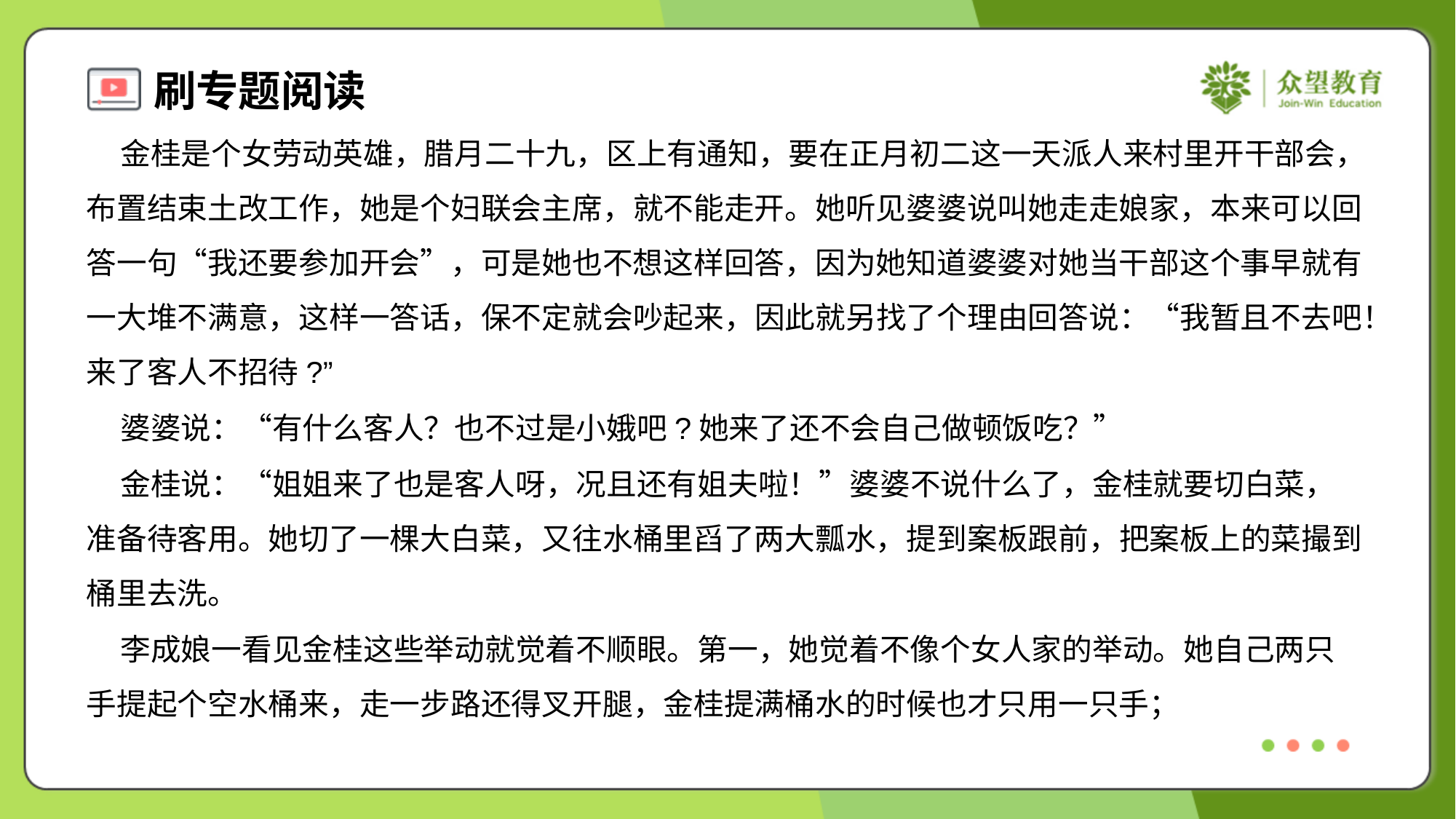

金桂是个女劳动英雄，腊月二十九，区上有通知，要在正月初二这一天派人来村里开干部会，
布置结束土改工作，她是个妇联会主席，就不能走开。她听见婆婆说叫她走走娘家，本来可以回
答一句“我还要参加开会”，可是她也不想这样回答，因为她知道婆婆对她当干部这个事早就有
一大堆不满意，这样一答话，保不定就会吵起来，因此就另找了个理由回答说：“我暂且不去吧！
来了客人不招待?”
    婆婆说：“有什么客人？也不过是小娥吧?她来了还不会自己做顿饭吃？”
    金桂说：“姐姐来了也是客人呀，况且还有姐夫啦！”婆婆不说什么了，金桂就要切白菜，
准备待客用。她切了一棵大白菜，又往水桶里舀了两大瓢水，提到案板跟前，把案板上的菜撮到
桶里去洗。
    李成娘一看见金桂这些举动就觉着不顺眼。第一，她觉着不像个女人家的举动。她自己两只
手提起个空水桶来，走一步路还得叉开腿，金桂提满桶水的时候也才只用一只手；